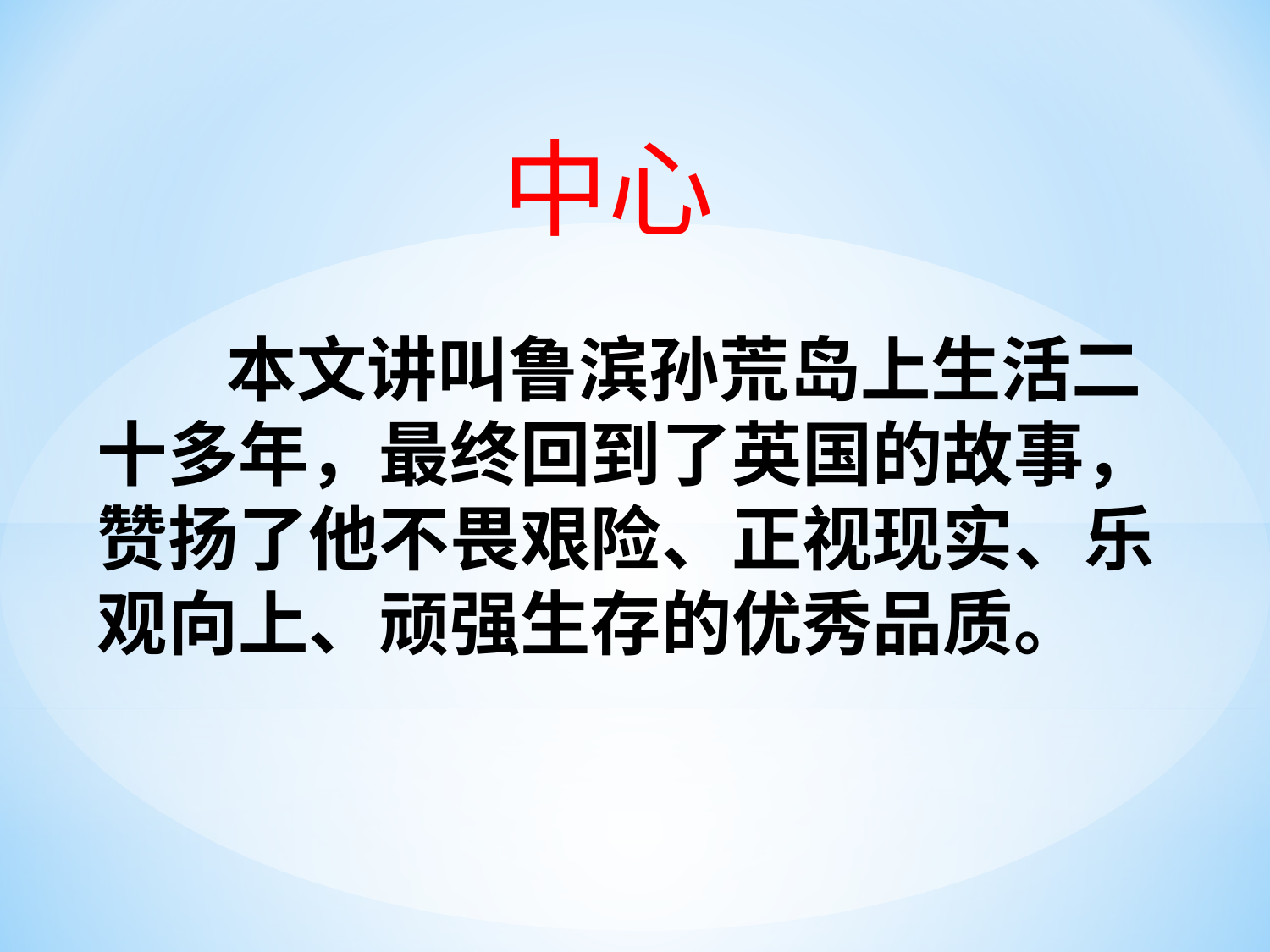

中心

        本文讲叫鲁滨孙荒岛上生活二十多年，最终回到了英国的故事，赞扬了他不畏艰险、正视现实、乐观向上、顽强生存的优秀品质。